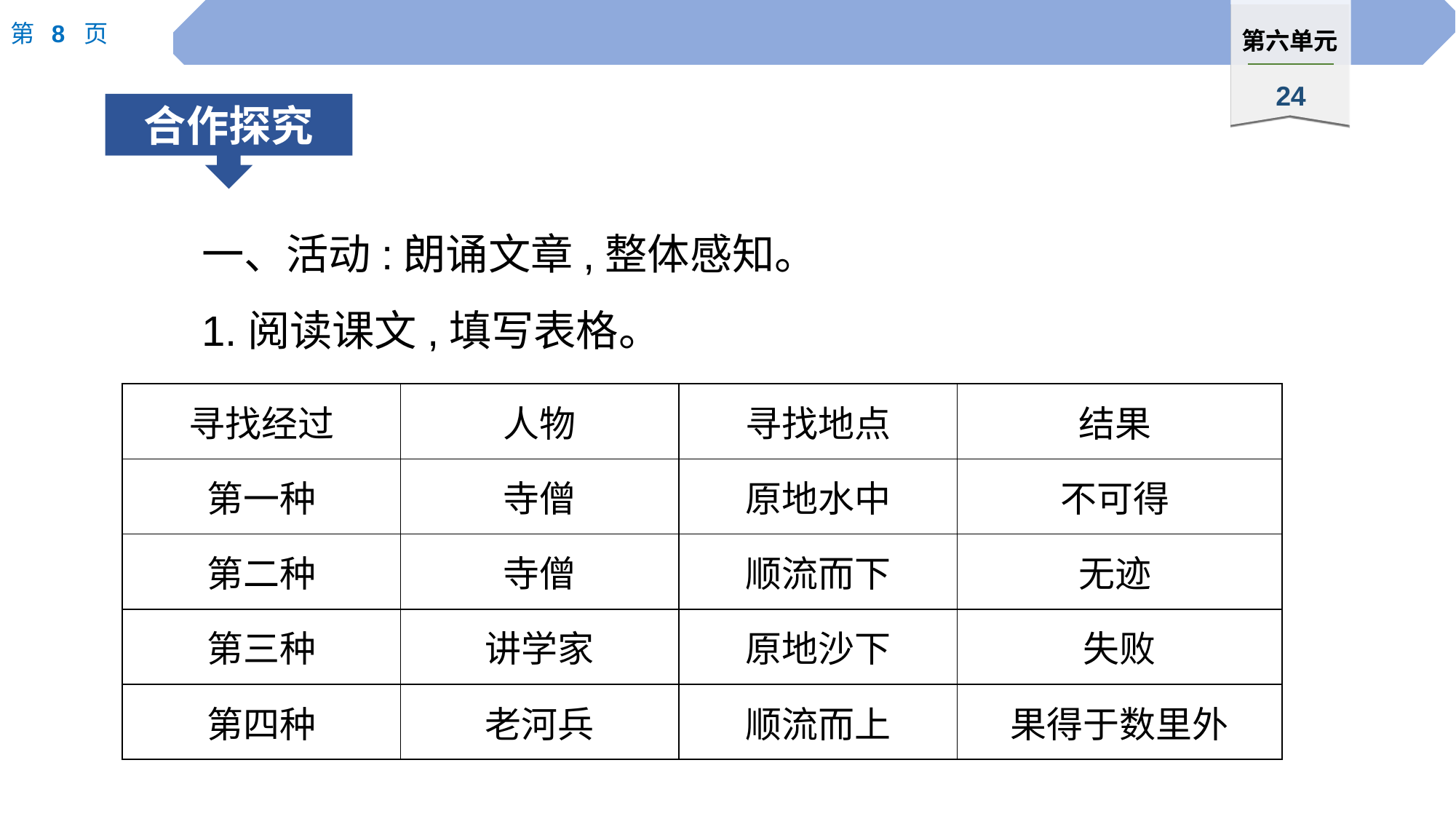

一、活动:朗诵文章,整体感知。
1.阅读课文,填写表格。
| 寻找经过 | 人物 | 寻找地点 | 结果 |
| --- | --- | --- | --- |
| 第一种 | 寺僧 | 原地水中 | 不可得 |
| 第二种 | 寺僧 | 顺流而下 | 无迹 |
| 第三种 | 讲学家 | 原地沙下 | 失败 |
| 第四种 | 老河兵 | 顺流而上 | 果得于数里外 |